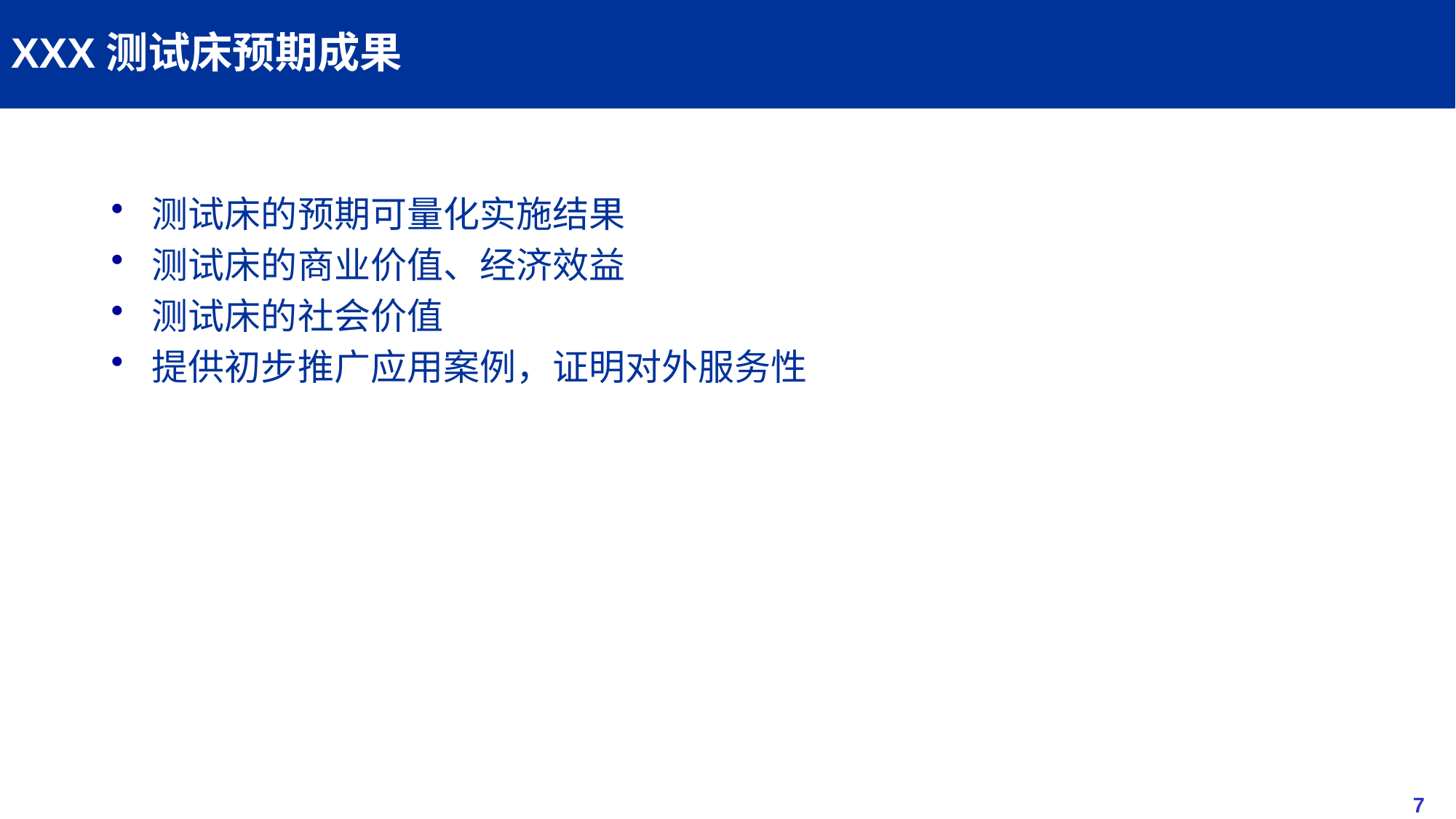

# XXX测试床预期成果
测试床的预期可量化实施结果
测试床的商业价值、经济效益
测试床的社会价值
提供初步推广应用案例，证明对外服务性